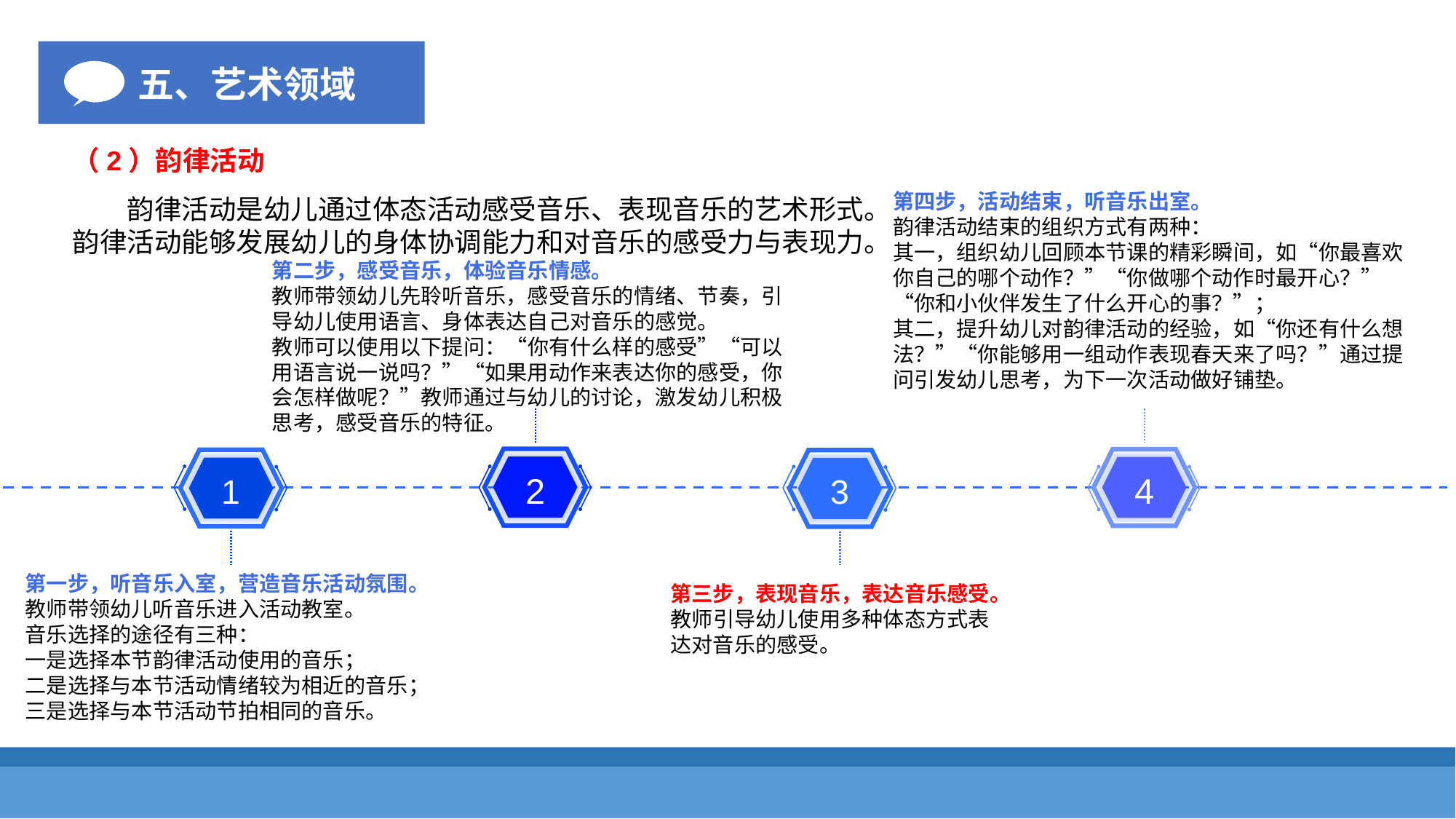

五、艺术领域

（2）韵律活动
第四步，活动结束，听音乐出室。
韵律活动结束的组织方式有两种：
其一，组织幼儿回顾本节课的精彩瞬间，如“你最喜欢你自己的哪个动作？”“你做哪个动作时最开心？”“你和小伙伴发生了什么开心的事？”；
其二，提升幼儿对韵律活动的经验，如“你还有什么想法？”“你能够用一组动作表现春天来了吗？”通过提问引发幼儿思考，为下一次活动做好铺垫。
韵律活动是幼儿通过体态活动感受音乐、表现音乐的艺术形式。韵律活动能够发展幼儿的身体协调能力和对音乐的感受力与表现力。
第二步，感受音乐，体验音乐情感。
教师带领幼儿先聆听音乐，感受音乐的情绪、节奏，引导幼儿使用语言、身体表达自己对音乐的感觉。
教师可以使用以下提问：“你有什么样的感受”“可以用语言说一说吗？”“如果用动作来表达你的感受，你会怎样做呢？”教师通过与幼儿的讨论，激发幼儿积极思考，感受音乐的特征。

2

4

1

3

第一步，听音乐入室，营造音乐活动氛围。
教师带领幼儿听音乐进入活动教室。
音乐选择的途径有三种：
一是选择本节韵律活动使用的音乐；
二是选择与本节活动情绪较为相近的音乐；
三是选择与本节活动节拍相同的音乐。
第三步，表现音乐，表达音乐感受。
教师引导幼儿使用多种体态方式表达对音乐的感受。